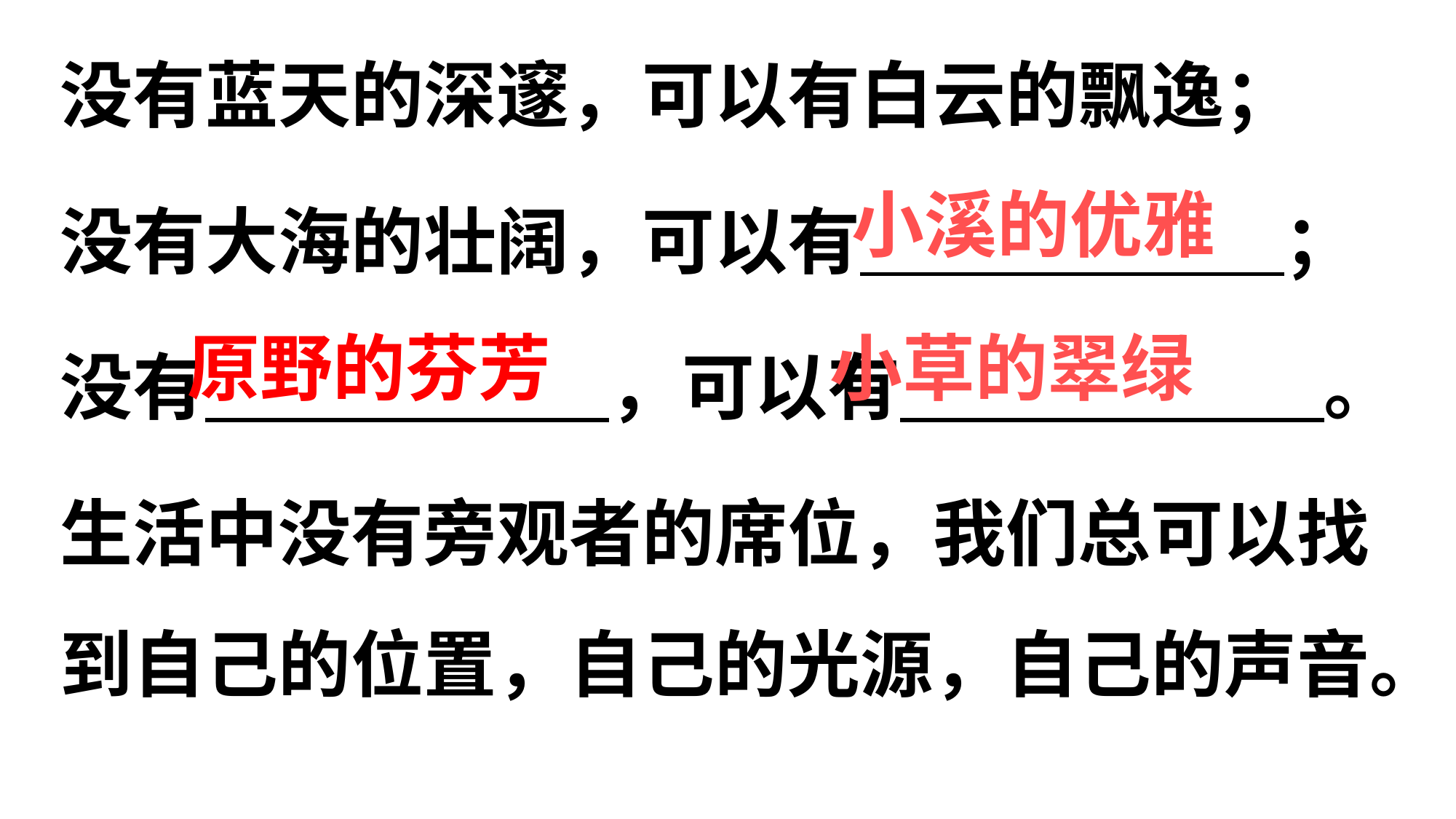

没有蓝天的深邃，可以有白云的飘逸；
没有大海的壮阔，可以有                     ；
没有                    ，可以有                     。
生活中没有旁观者的席位，我们总可以找到自己的位置，自己的光源，自己的声音。
#
小溪的优雅
原野的芬芳
小草的翠绿